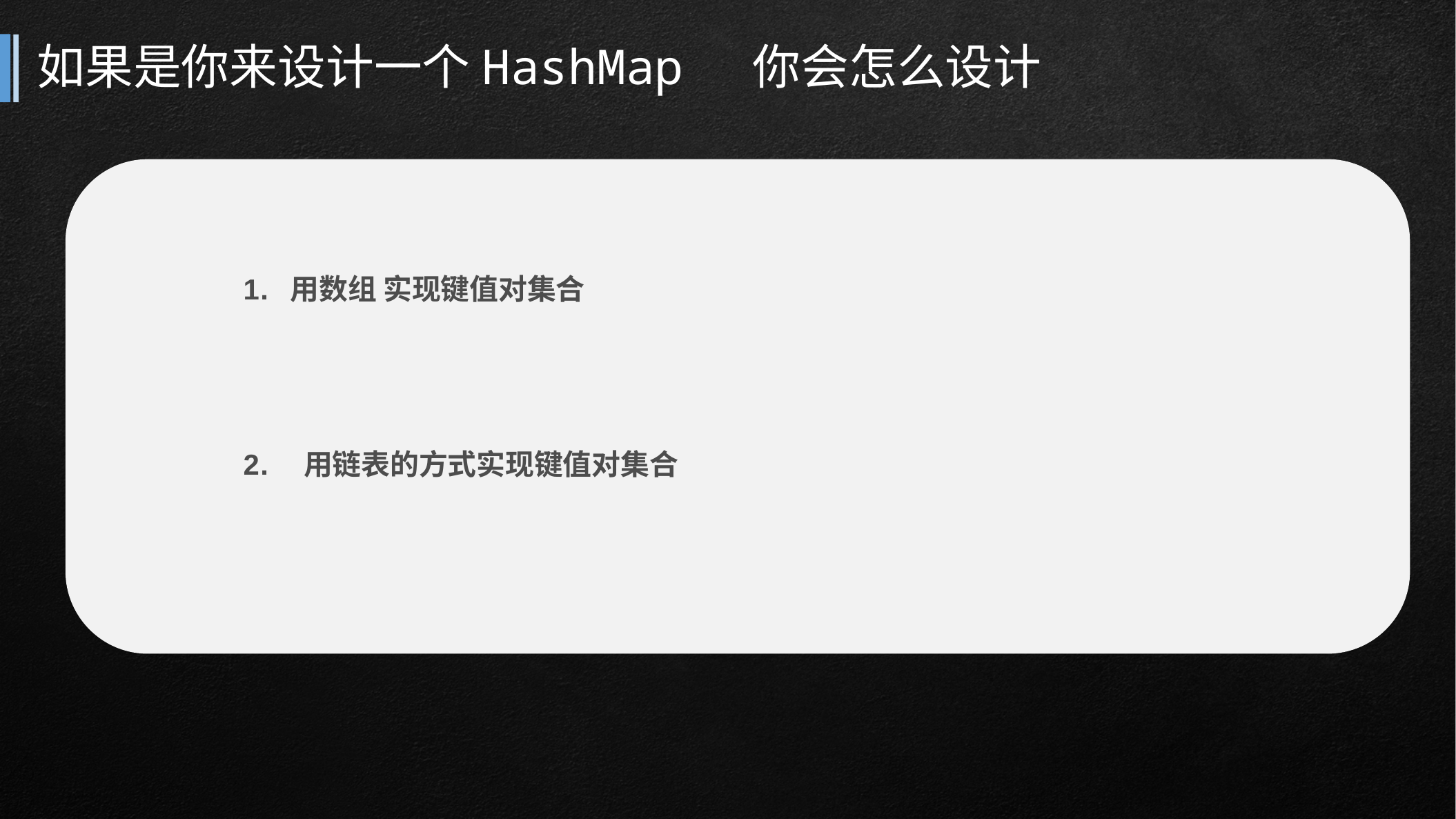

# 如果是你来设计一个HashMap  你会怎么设计

用数组 实现键值对集合

 用链表的方式实现键值对集合